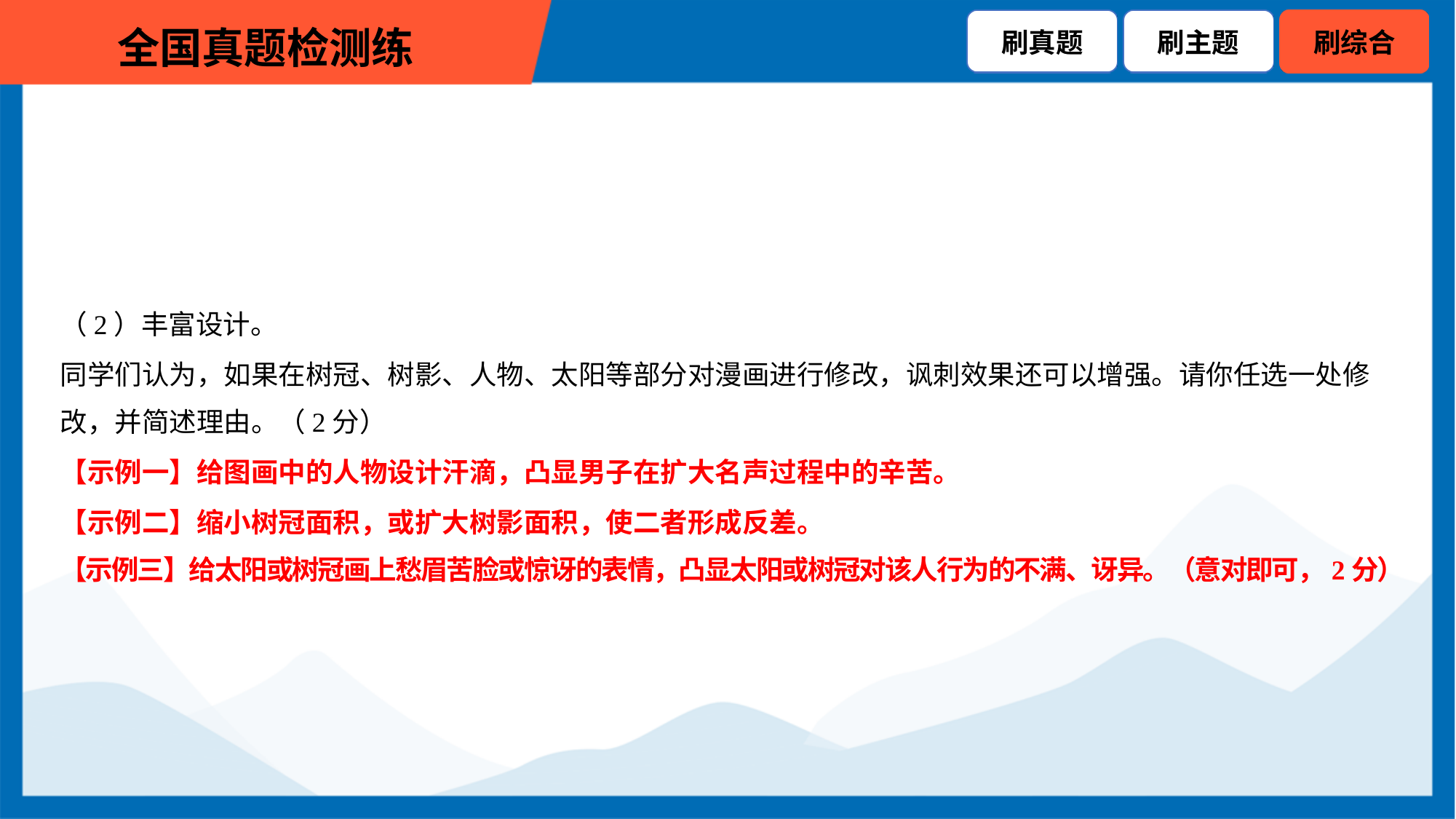

（2）丰富设计。
同学们认为，如果在树冠、树影、人物、太阳等部分对漫画进行修改，讽刺效果还可以增强。请你任选一处修
改，并简述理由。（2分）
【示例一】给图画中的人物设计汗滴，凸显男子在扩大名声过程中的辛苦。
【示例二】缩小树冠面积，或扩大树影面积，使二者形成反差。
【示例三】给太阳或树冠画上愁眉苦脸或惊讶的表情，凸显太阳或树冠对该人行为的不满、讶异。（意对即可，2分）